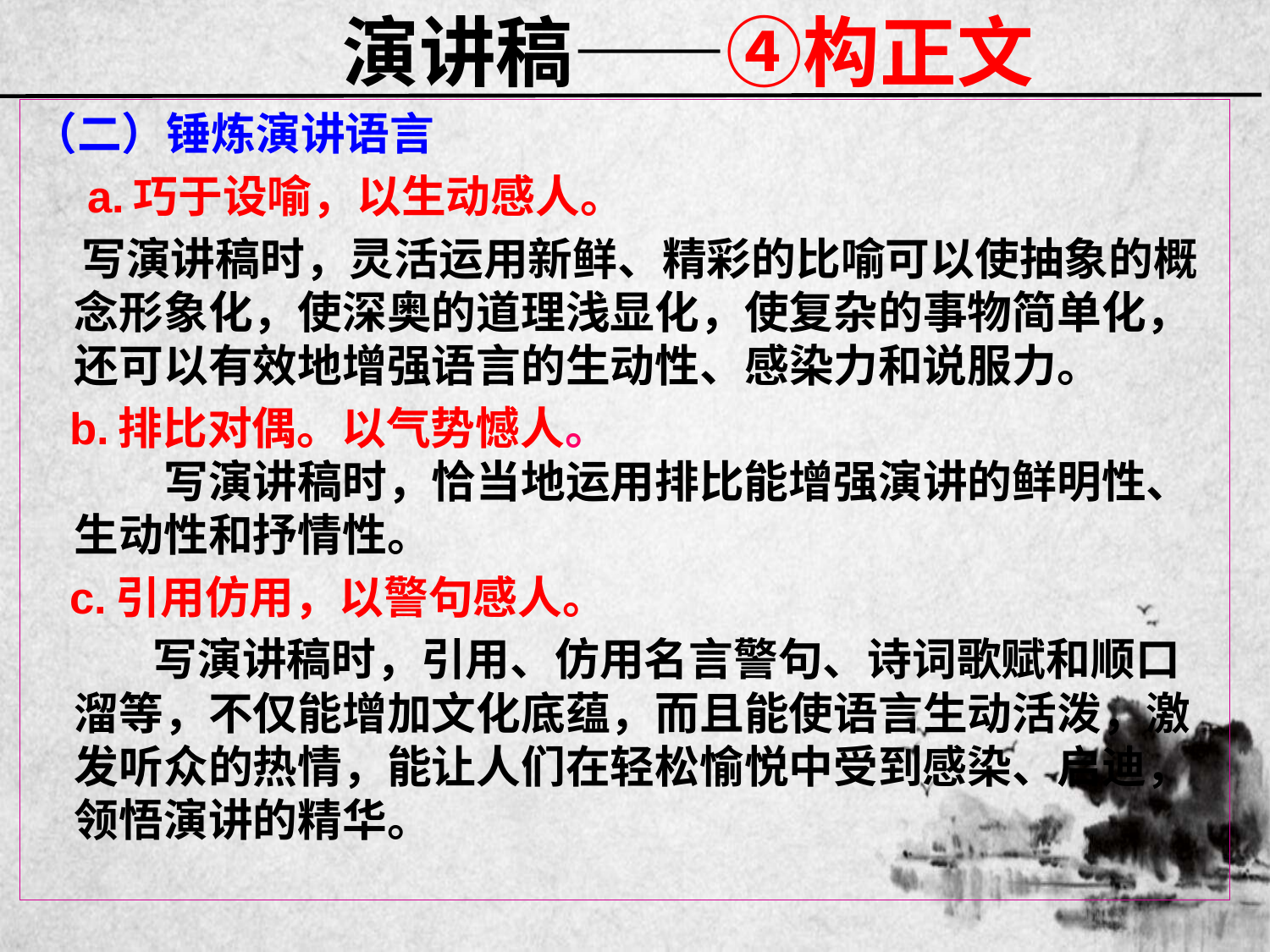

# 演讲稿——④构正文
（二）锤炼演讲语言
      a.巧于设喻，以生动感人。
    写演讲稿时，灵活运用新鲜、精彩的比喻可以使抽象的概念形象化，使深奥的道理浅显化，使复杂的事物简单化，还可以有效地增强语言的生动性、感染力和说服力。
   b.排比对偶。以气势憾人。
　　写演讲稿时，恰当地运用排比能增强演讲的鲜明性、生动性和抒情性。
   c.引用仿用，以警句感人。
           写演讲稿时，引用、仿用名言警句、诗词歌赋和顺口溜等，不仅能增加文化底蕴，而且能使语言生动活泼，激发听众的热情，能让人们在轻松愉悦中受到感染、启迪，领悟演讲的精华。